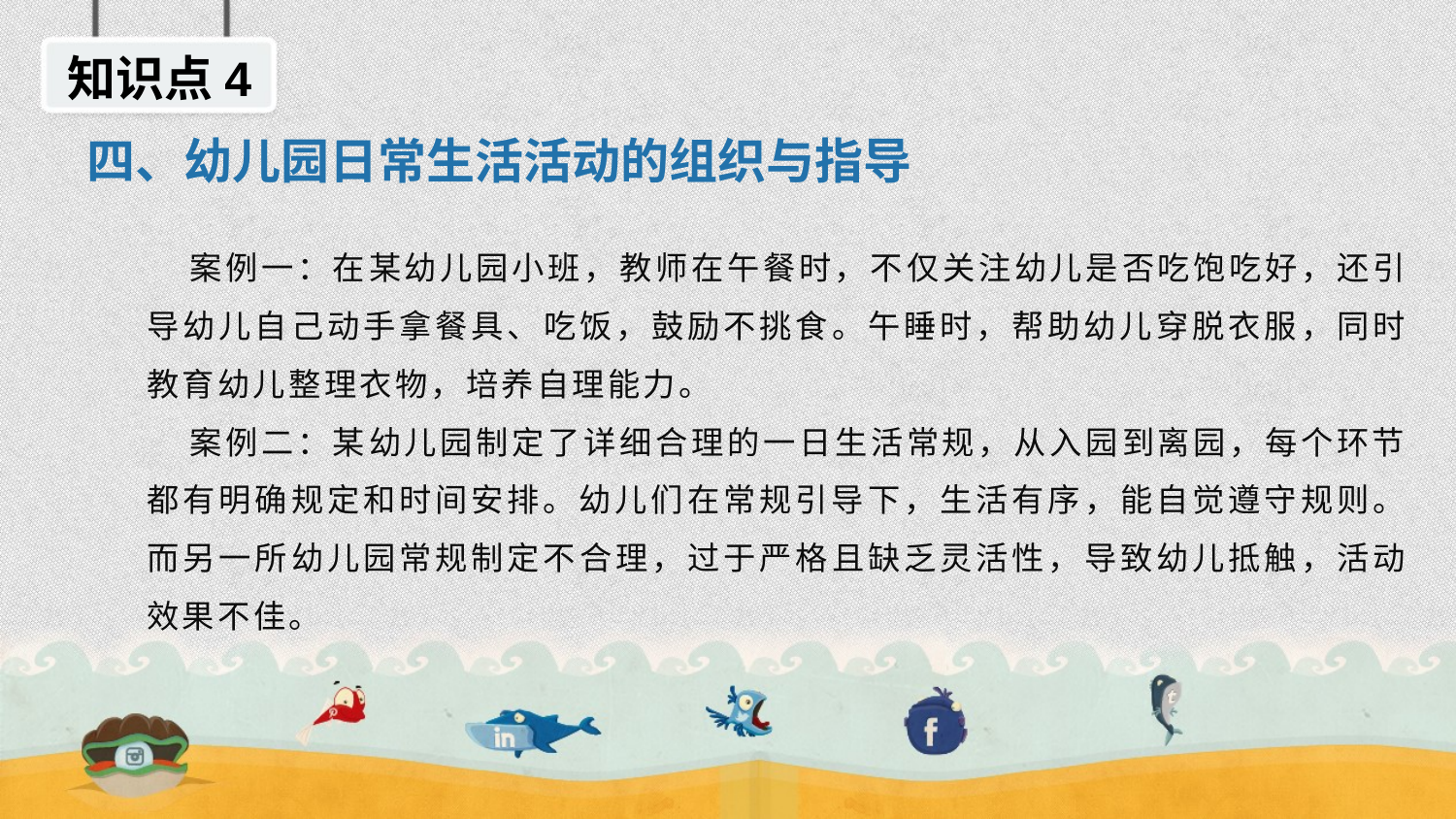

知识点4

四、幼儿园日常生活活动的组织与指导
案例一：在某幼儿园小班，教师在午餐时，不仅关注幼儿是否吃饱吃好，还引导幼儿自己动手拿餐具、吃饭，鼓励不挑食。午睡时，帮助幼儿穿脱衣服，同时教育幼儿整理衣物，培养自理能力。
案例二：某幼儿园制定了详细合理的一日生活常规，从入园到离园，每个环节都有明确规定和时间安排。幼儿们在常规引导下，生活有序，能自觉遵守规则。而另一所幼儿园常规制定不合理，过于严格且缺乏灵活性，导致幼儿抵触，活动效果不佳。